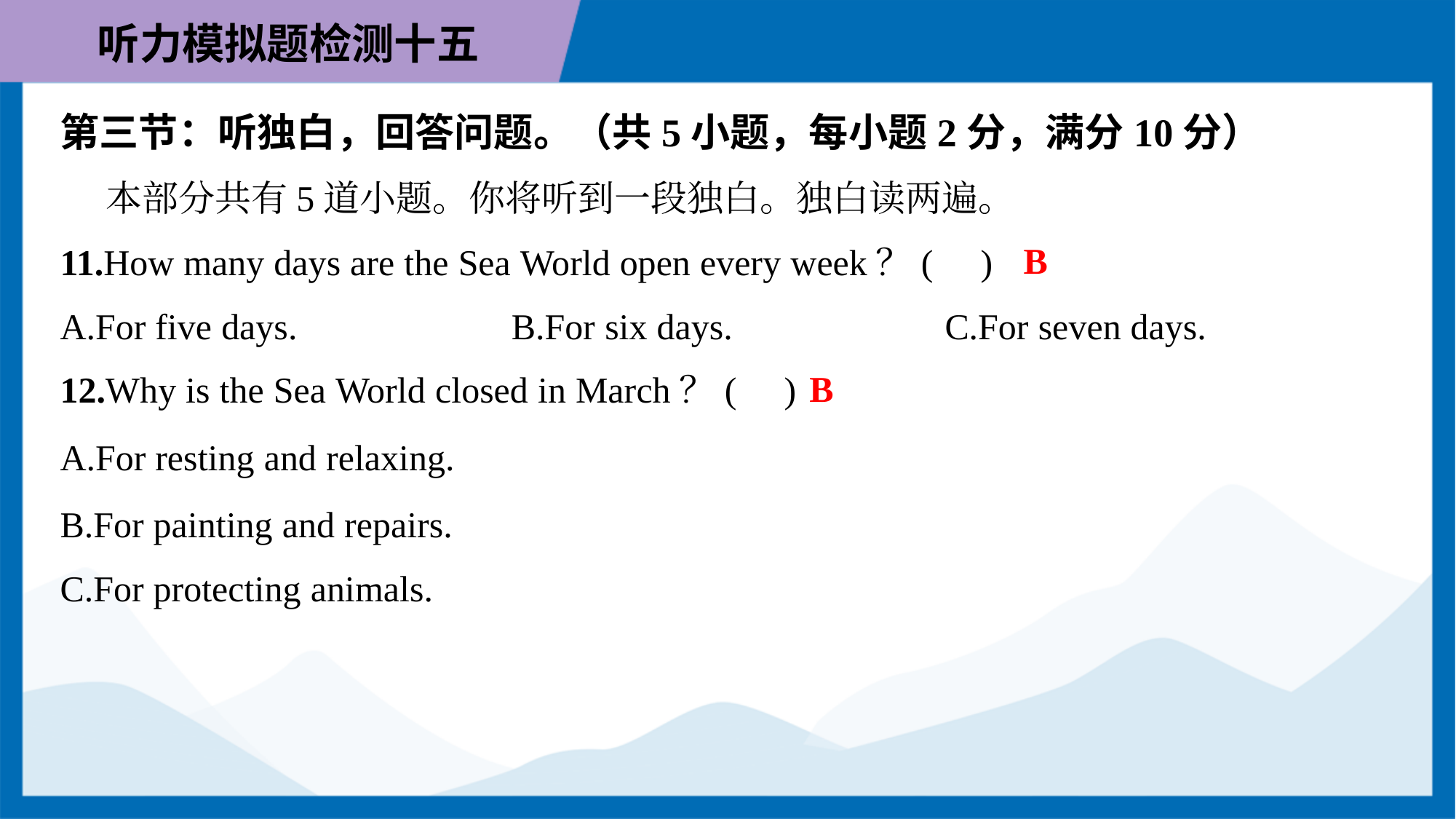

第三节：听独白，回答问题。（共5小题，每小题2分，满分10分）
    本部分共有5道小题。你将听到一段独白。独白读两遍。
B
11.How many days are the Sea World open every week？(     )
A.For five days.	B.For six days.	C.For seven days.
B
12.Why is the Sea World closed in March？(     )
A.For resting and relaxing.
B.For painting and repairs.
C.For protecting animals.